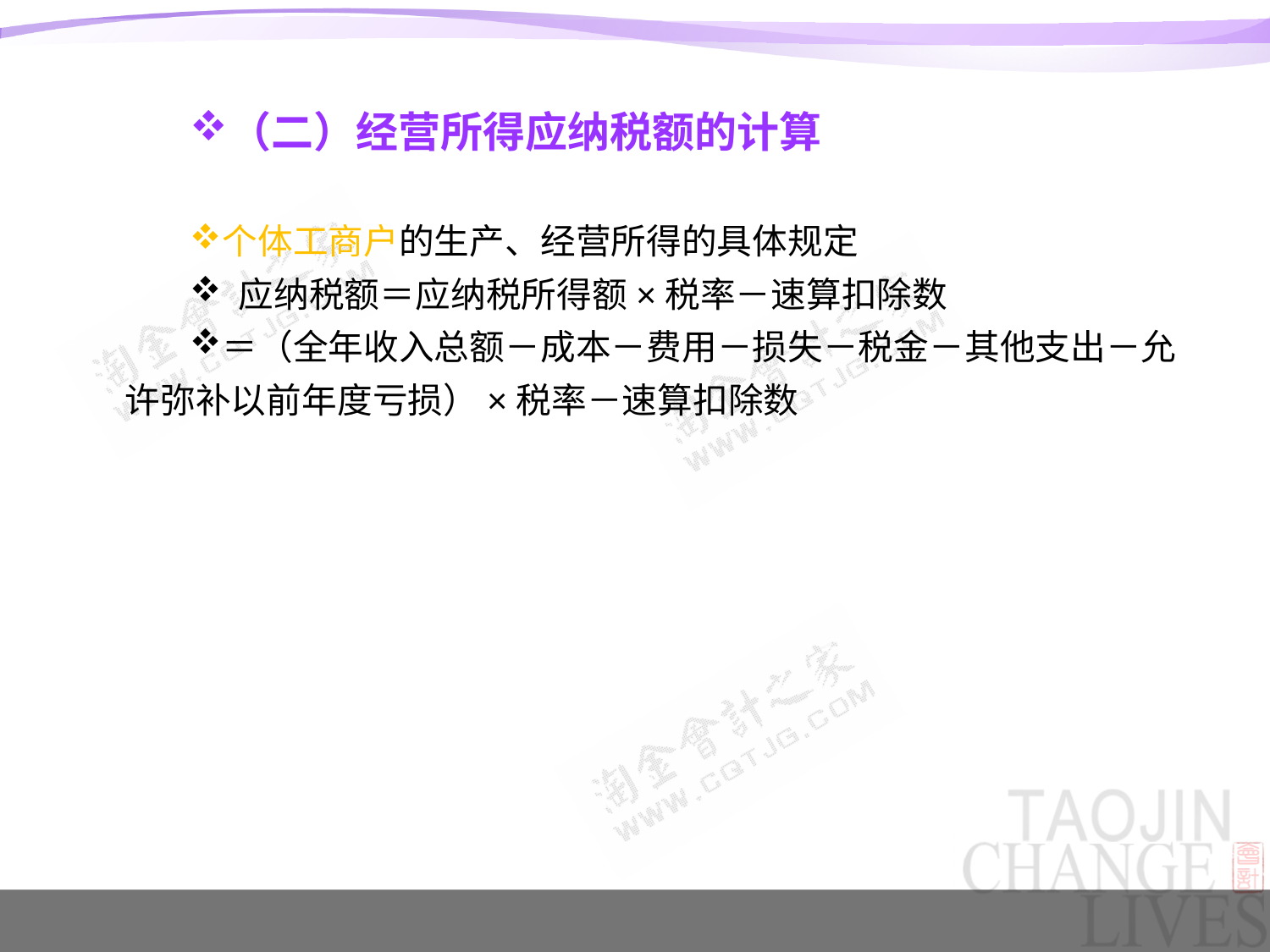

#
（二）经营所得应纳税额的计算

个体工商户的生产、经营所得的具体规定
 应纳税额＝应纳税所得额×税率－速算扣除数
＝（全年收入总额－成本－费用－损失－税金－其他支出－允许弥补以前年度亏损）×税率－速算扣除数